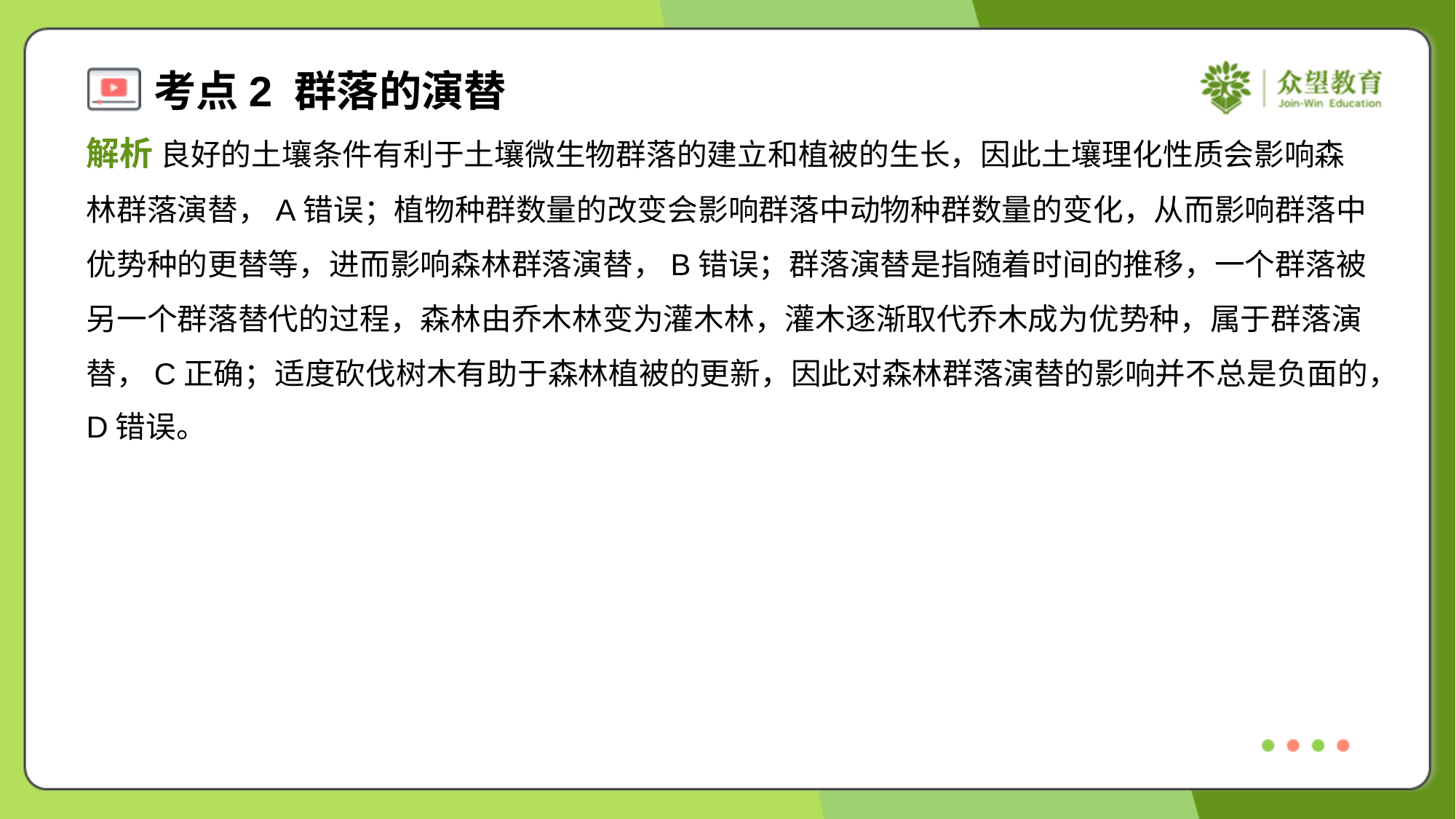

解析 良好的土壤条件有利于土壤微生物群落的建立和植被的生长，因此土壤理化性质会影响森
林群落演替，A错误；植物种群数量的改变会影响群落中动物种群数量的变化，从而影响群落中
优势种的更替等，进而影响森林群落演替，B错误；群落演替是指随着时间的推移，一个群落被
另一个群落替代的过程，森林由乔木林变为灌木林，灌木逐渐取代乔木成为优势种，属于群落演
替，C正确；适度砍伐树木有助于森林植被的更新，因此对森林群落演替的影响并不总是负面的，
D错误。